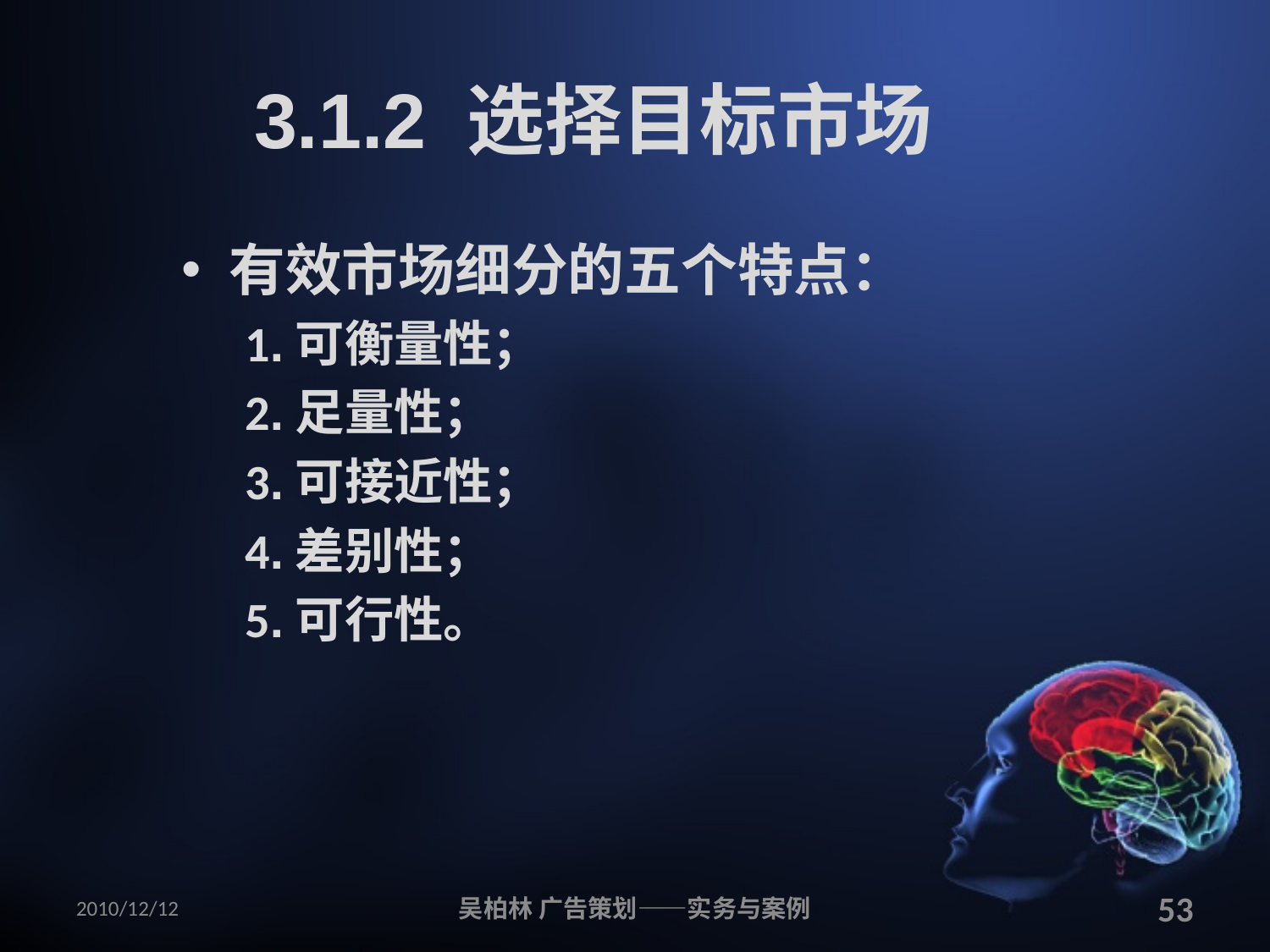

# 3.1.2 选择目标市场
有效市场细分的五个特点：
1.可衡量性；
2.足量性；
3.可接近性；
4.差别性；
5.可行性。
2010/12/12
吴柏林 广告策划——实务与案例
53